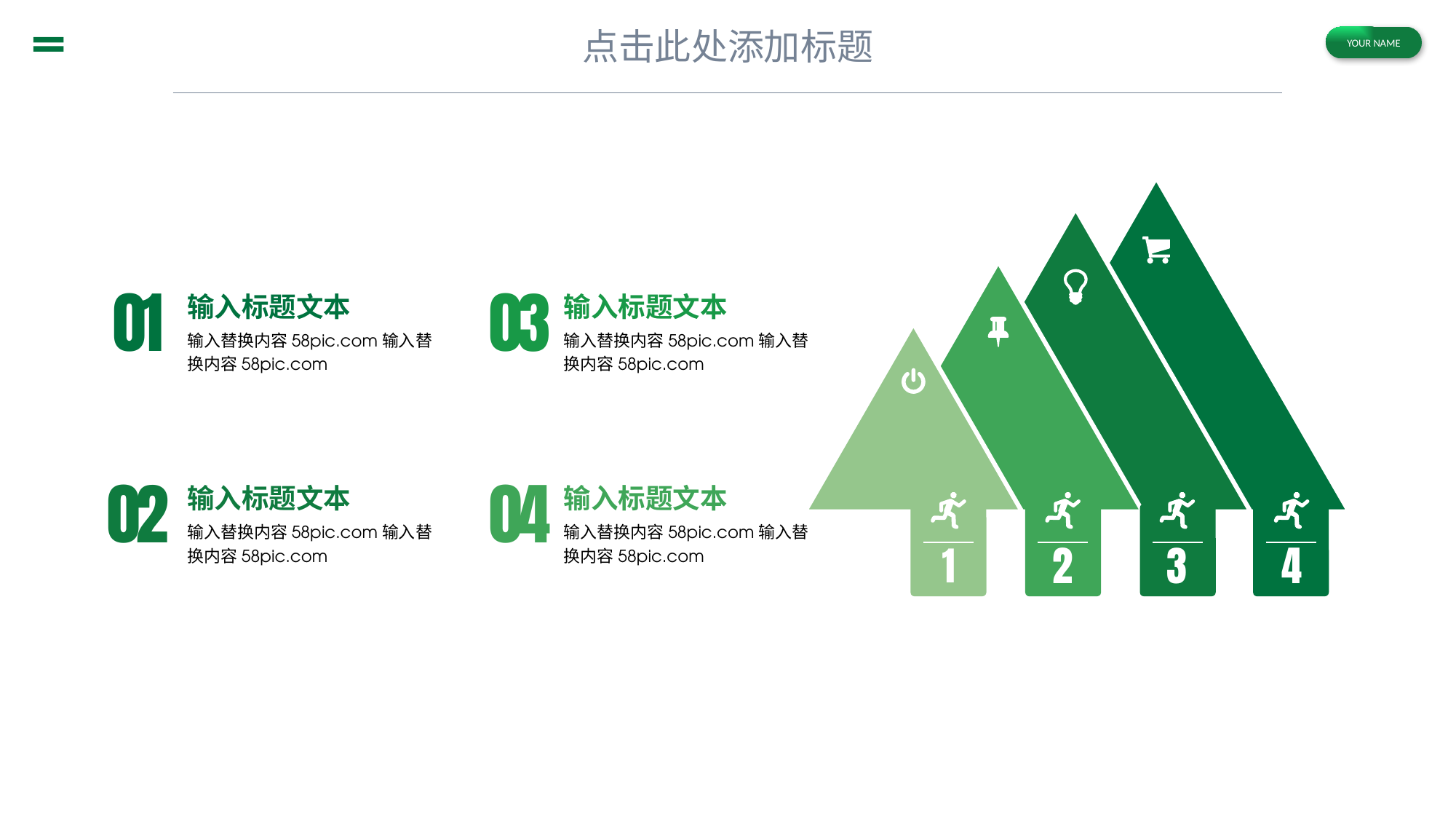

2
3
4
1
01
03
输入标题文本
输入替换内容58pic.com输入替换内容58pic.com
输入标题文本
输入替换内容58pic.com输入替换内容58pic.com
02
04
输入标题文本
输入替换内容58pic.com输入替换内容58pic.com
输入标题文本
输入替换内容58pic.com输入替换内容58pic.com